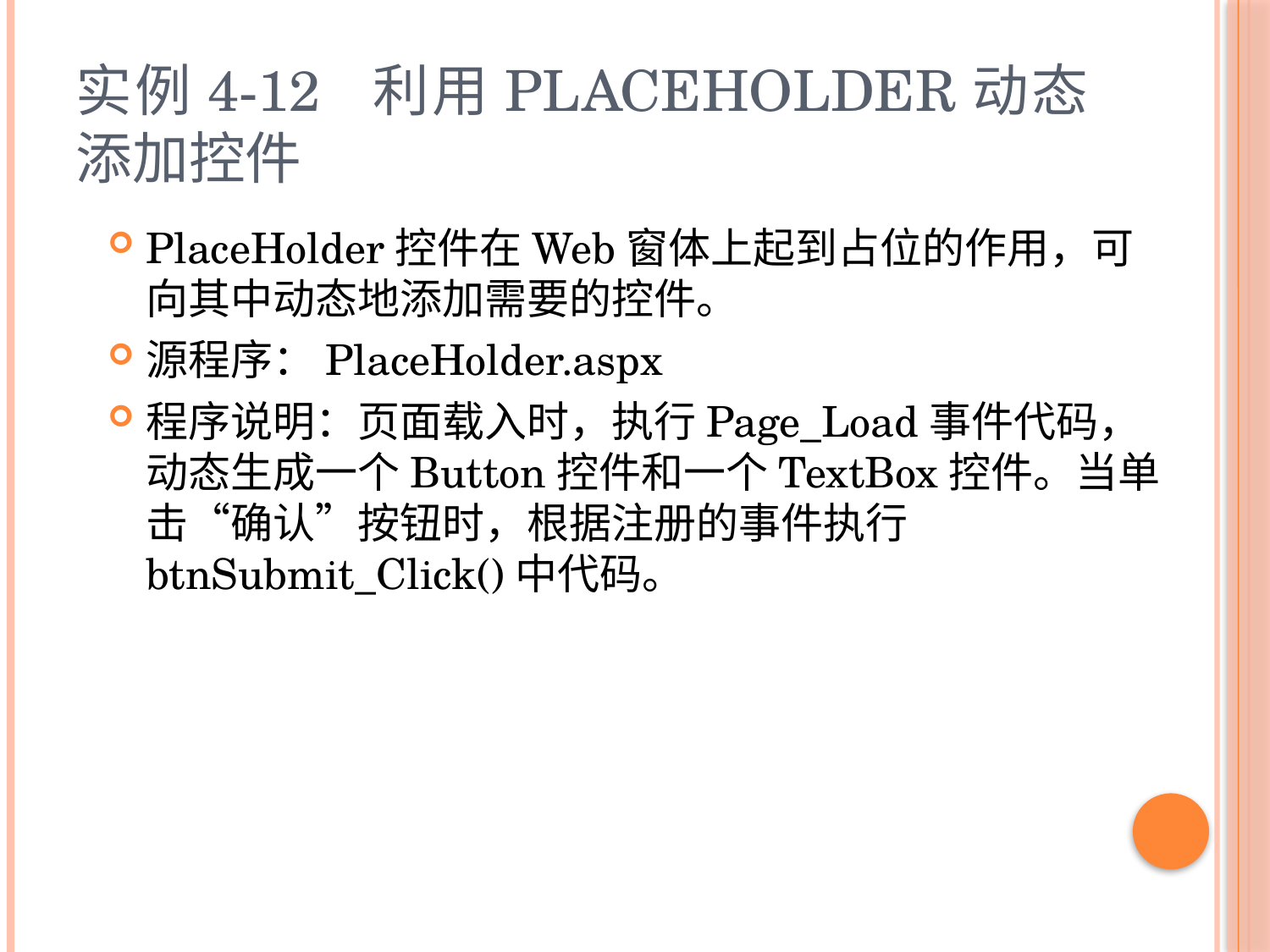

# 实例4-12  利用PlaceHolder动态添加控件
PlaceHolder控件在Web窗体上起到占位的作用，可向其中动态地添加需要的控件。
源程序：PlaceHolder.aspx
程序说明：页面载入时，执行Page_Load事件代码，动态生成一个Button控件和一个TextBox控件。当单击“确认”按钮时，根据注册的事件执行btnSubmit_Click()中代码。
55